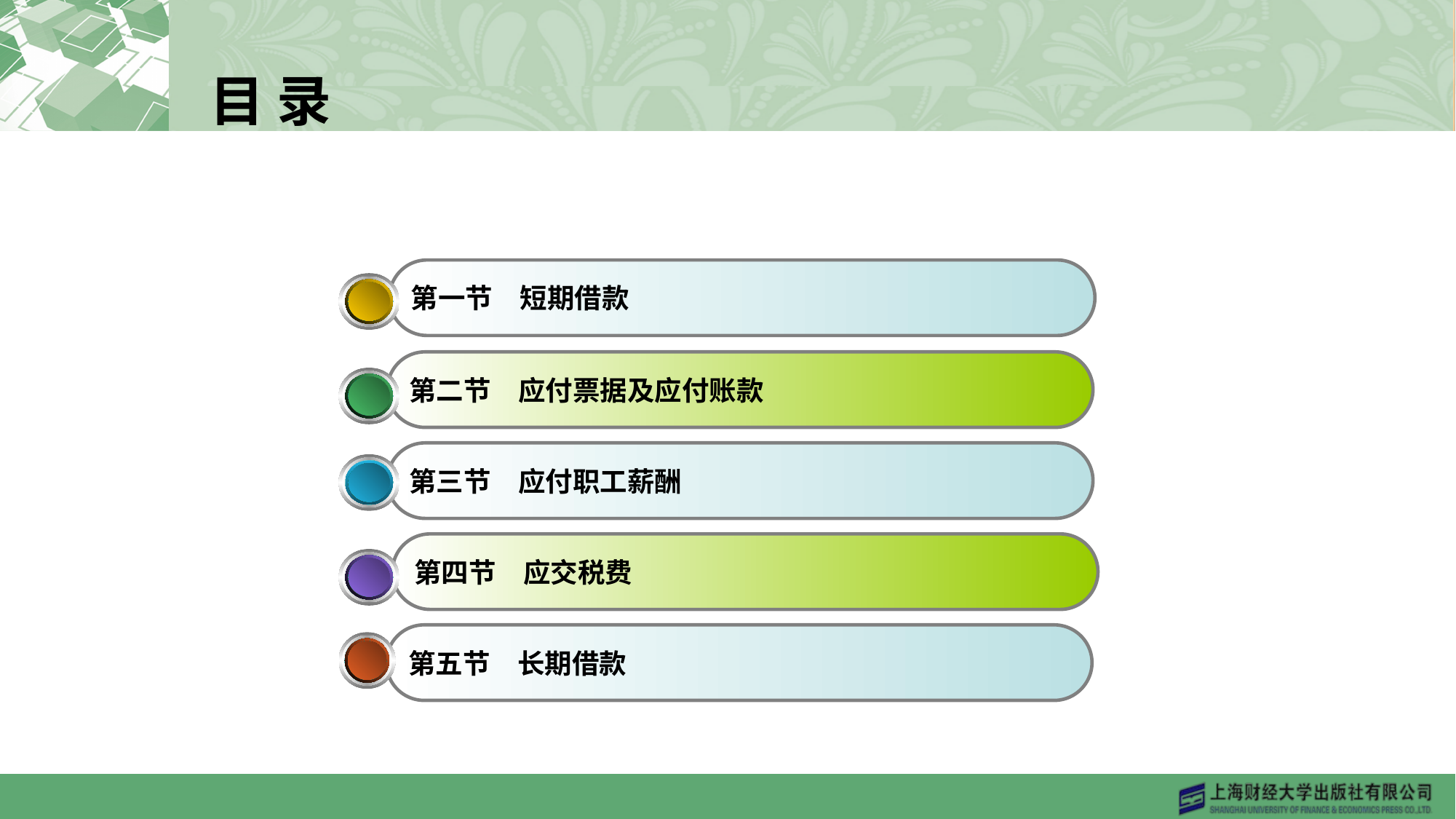

目 录
第一节　短期借款

第二节　应付票据及应付账款

第三节　应付职工薪酬

第四节　应交税费

第五节　长期借款